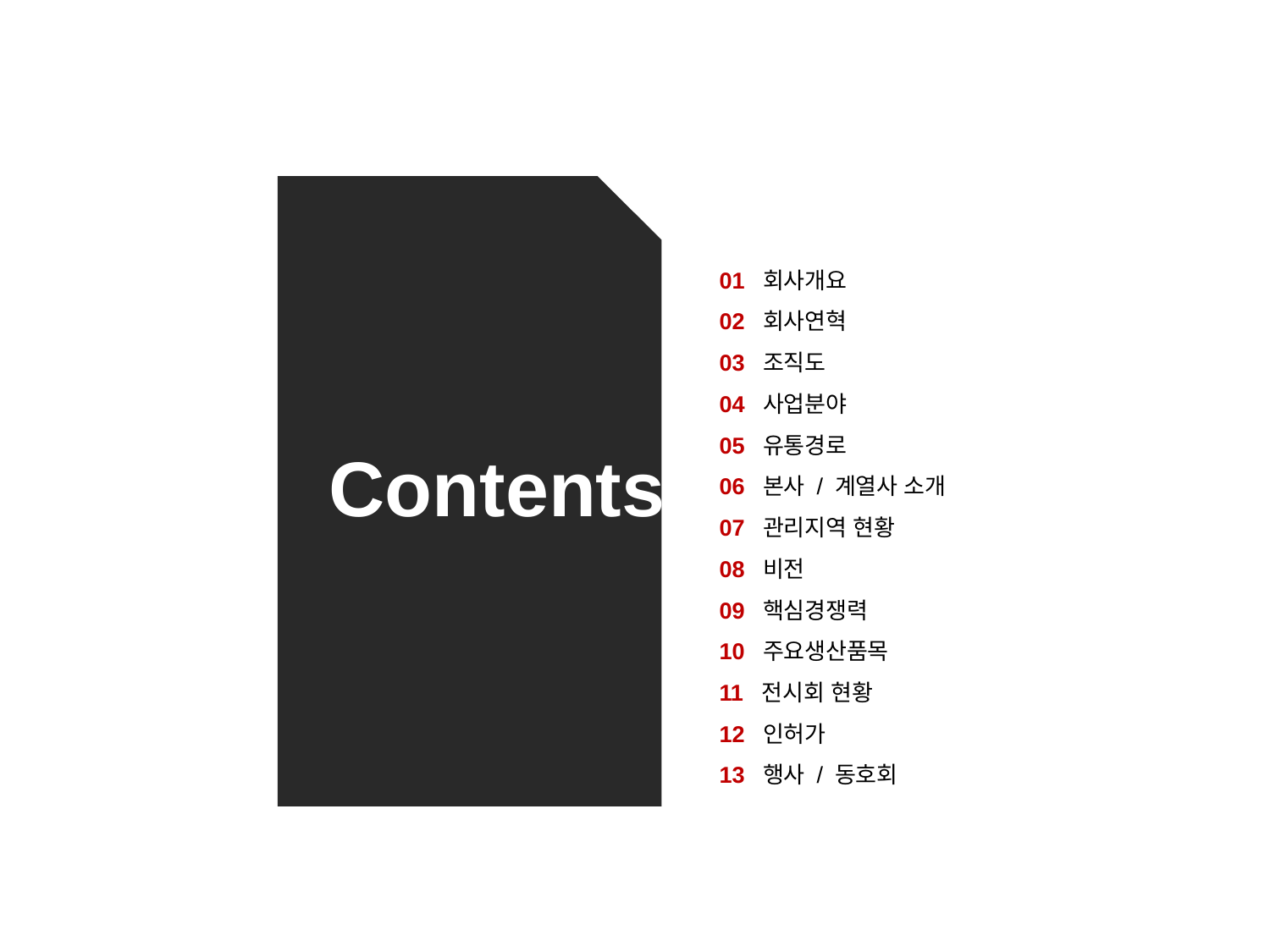

01  회사개요
02  회사연혁
03  조직도
04  사업분야
05  유통경로
06  본사 / 계열사 소개
07  관리지역 현황
08  비전
09  핵심경쟁력
10  주요생산품목
11  전시회 현황
12  인허가
13  행사 / 동호회
Contents